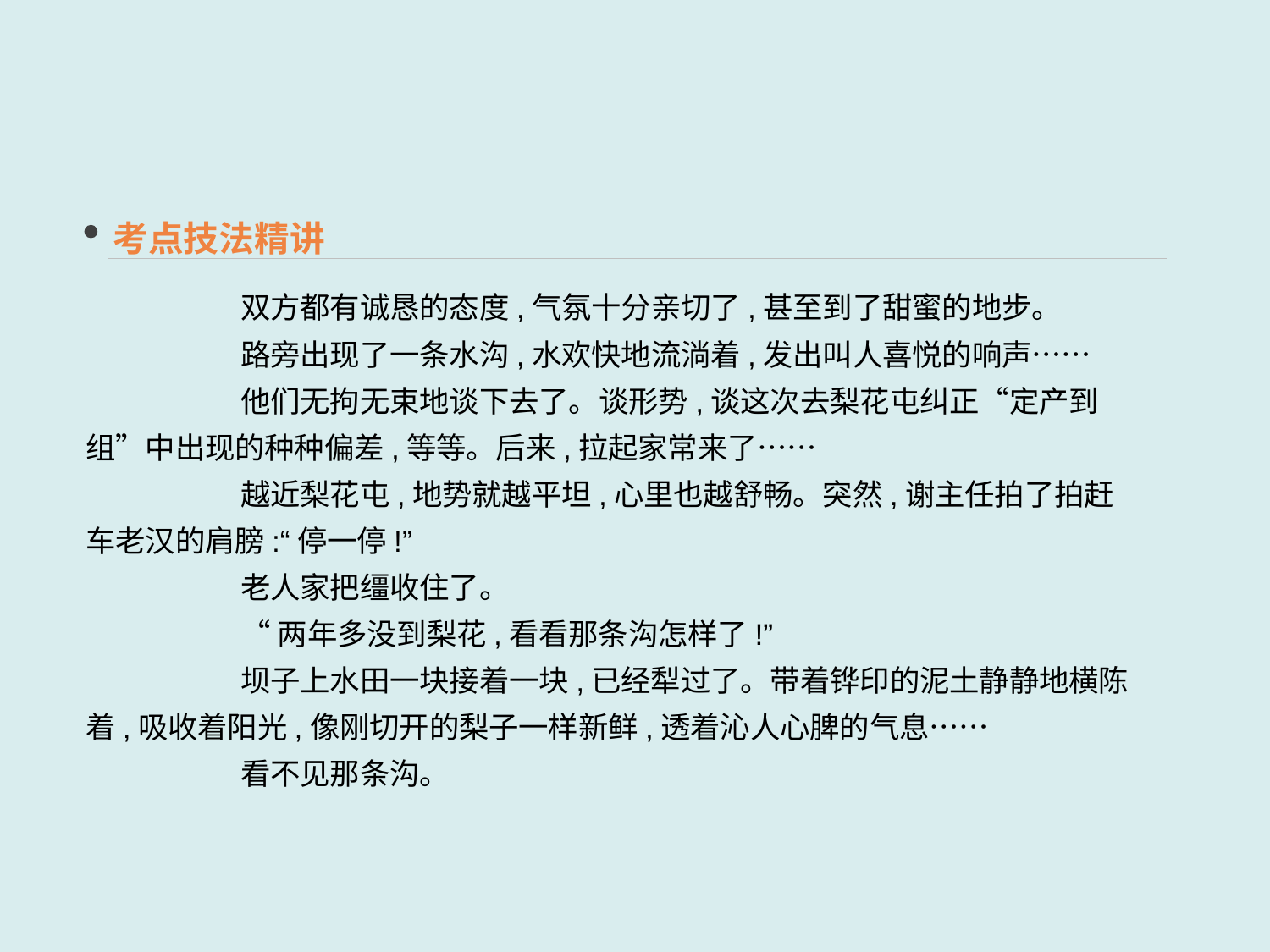

考点技法精讲

双方都有诚恳的态度,气氛十分亲切了,甚至到了甜蜜的地步。
路旁出现了一条水沟,水欢快地流淌着,发出叫人喜悦的响声……
他们无拘无束地谈下去了。谈形势,谈这次去梨花屯纠正“定产到组”中出现的种种偏差,等等。后来,拉起家常来了……
越近梨花屯,地势就越平坦,心里也越舒畅。突然,谢主任拍了拍赶车老汉的肩膀:“停一停!”
老人家把缰收住了。
“两年多没到梨花,看看那条沟怎样了!”
坝子上水田一块接着一块,已经犁过了。带着铧印的泥土静静地横陈着,吸收着阳光,像刚切开的梨子一样新鲜,透着沁人心脾的气息……
看不见那条沟。